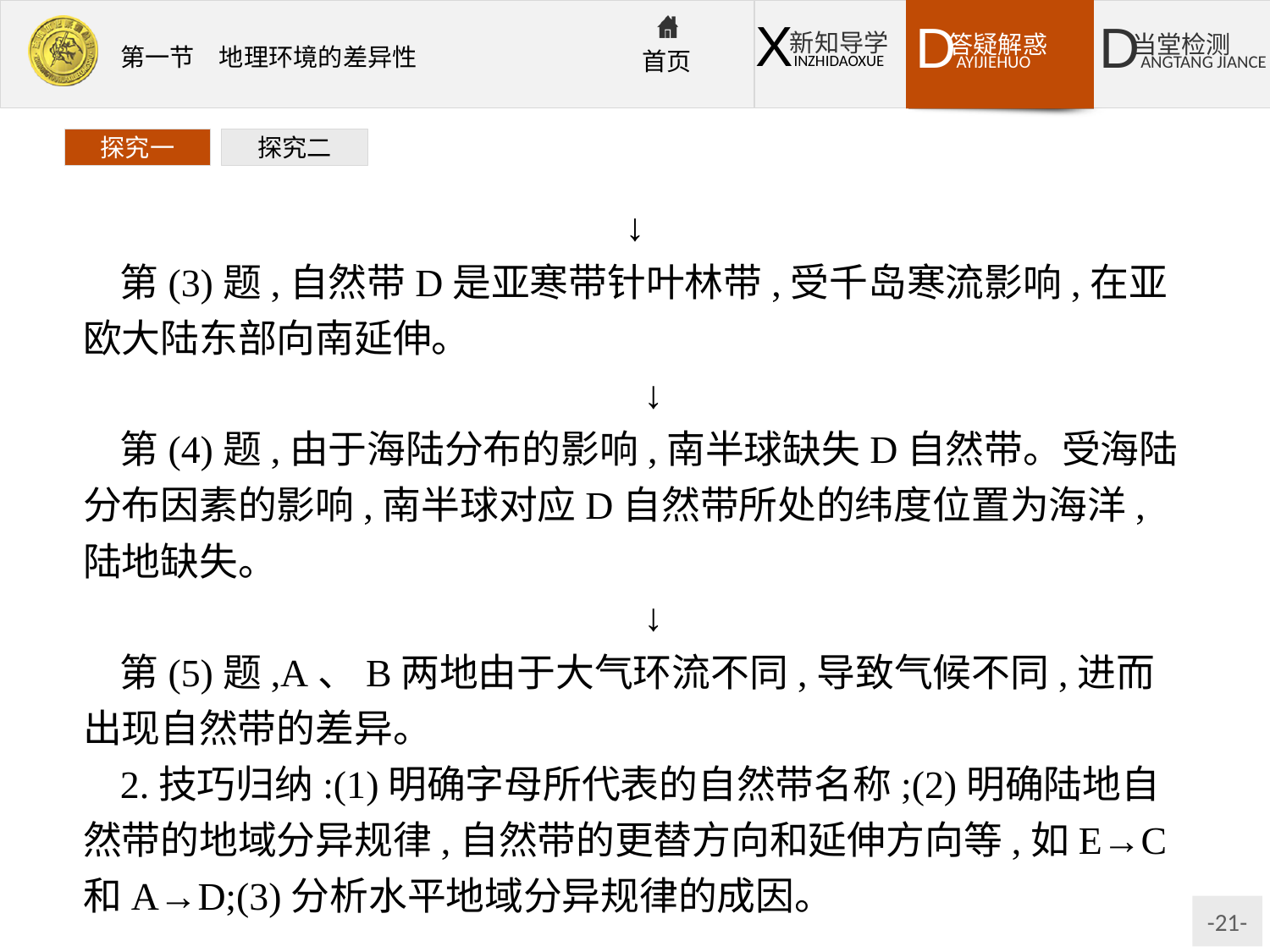

探究一
探究二
↓
第(3)题,自然带D是亚寒带针叶林带,受千岛寒流影响,在亚欧大陆东部向南延伸。
↓
第(4)题,由于海陆分布的影响,南半球缺失D自然带。受海陆分布因素的影响,南半球对应D自然带所处的纬度位置为海洋,陆地缺失。
↓
第(5)题,A、B两地由于大气环流不同,导致气候不同,进而出现自然带的差异。
2.技巧归纳:(1)明确字母所代表的自然带名称;(2)明确陆地自然带的地域分异规律,自然带的更替方向和延伸方向等,如E→C和A→D;(3)分析水平地域分异规律的成因。